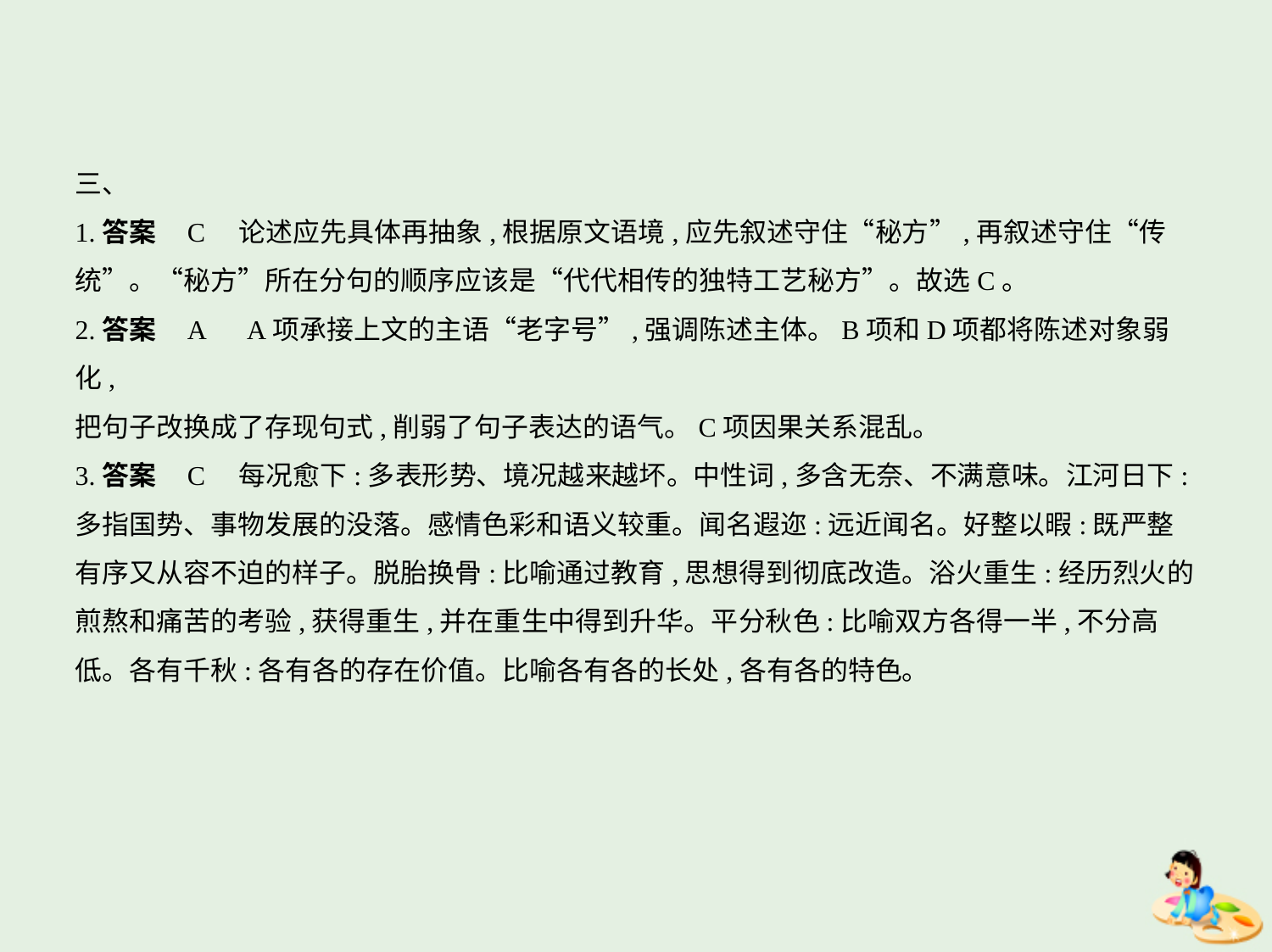

三、
1.答案    C　论述应先具体再抽象,根据原文语境,应先叙述守住“秘方”,再叙述守住“传
统”。“秘方”所在分句的顺序应该是“代代相传的独特工艺秘方”。故选C。
2.答案    A　A项承接上文的主语“老字号”,强调陈述主体。B项和D项都将陈述对象弱化,
把句子改换成了存现句式,削弱了句子表达的语气。C项因果关系混乱。
3.答案    C　每况愈下:多表形势、境况越来越坏。中性词,多含无奈、不满意味。江河日下:
多指国势、事物发展的没落。感情色彩和语义较重。闻名遐迩:远近闻名。好整以暇:既严整
有序又从容不迫的样子。脱胎换骨:比喻通过教育,思想得到彻底改造。浴火重生:经历烈火的
煎熬和痛苦的考验,获得重生,并在重生中得到升华。平分秋色:比喻双方各得一半,不分高
低。各有千秋:各有各的存在价值。比喻各有各的长处,各有各的特色。